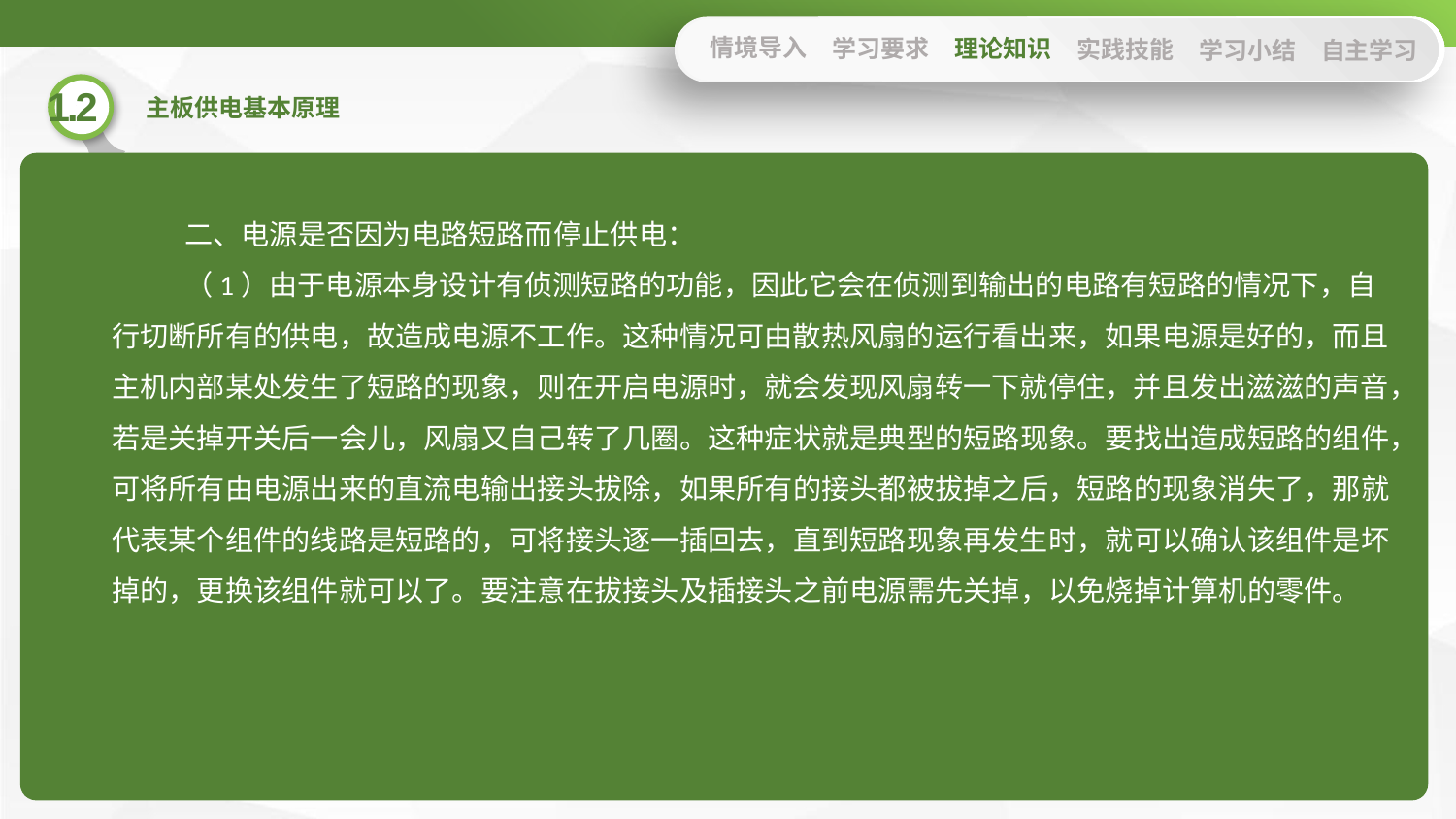

情境导入
学习要求
理论知识
实践技能
学习小结
自主学习
二、电源是否因为电路短路而停止供电：
（1）由于电源本身设计有侦测短路的功能，因此它会在侦测到输出的电路有短路的情况下，自行切断所有的供电，故造成电源不工作。这种情况可由散热风扇的运行看出来，如果电源是好的，而且主机内部某处发生了短路的现象，则在开启电源时，就会发现风扇转一下就停住，并且发出滋滋的声音，若是关掉开关后一会儿，风扇又自己转了几圈。这种症状就是典型的短路现象。要找出造成短路的组件，可将所有由电源出来的直流电输出接头拔除，如果所有的接头都被拔掉之后，短路的现象消失了，那就代表某个组件的线路是短路的，可将接头逐一插回去，直到短路现象再发生时，就可以确认该组件是坏掉的，更换该组件就可以了。要注意在拔接头及插接头之前电源需先关掉，以免烧掉计算机的零件。